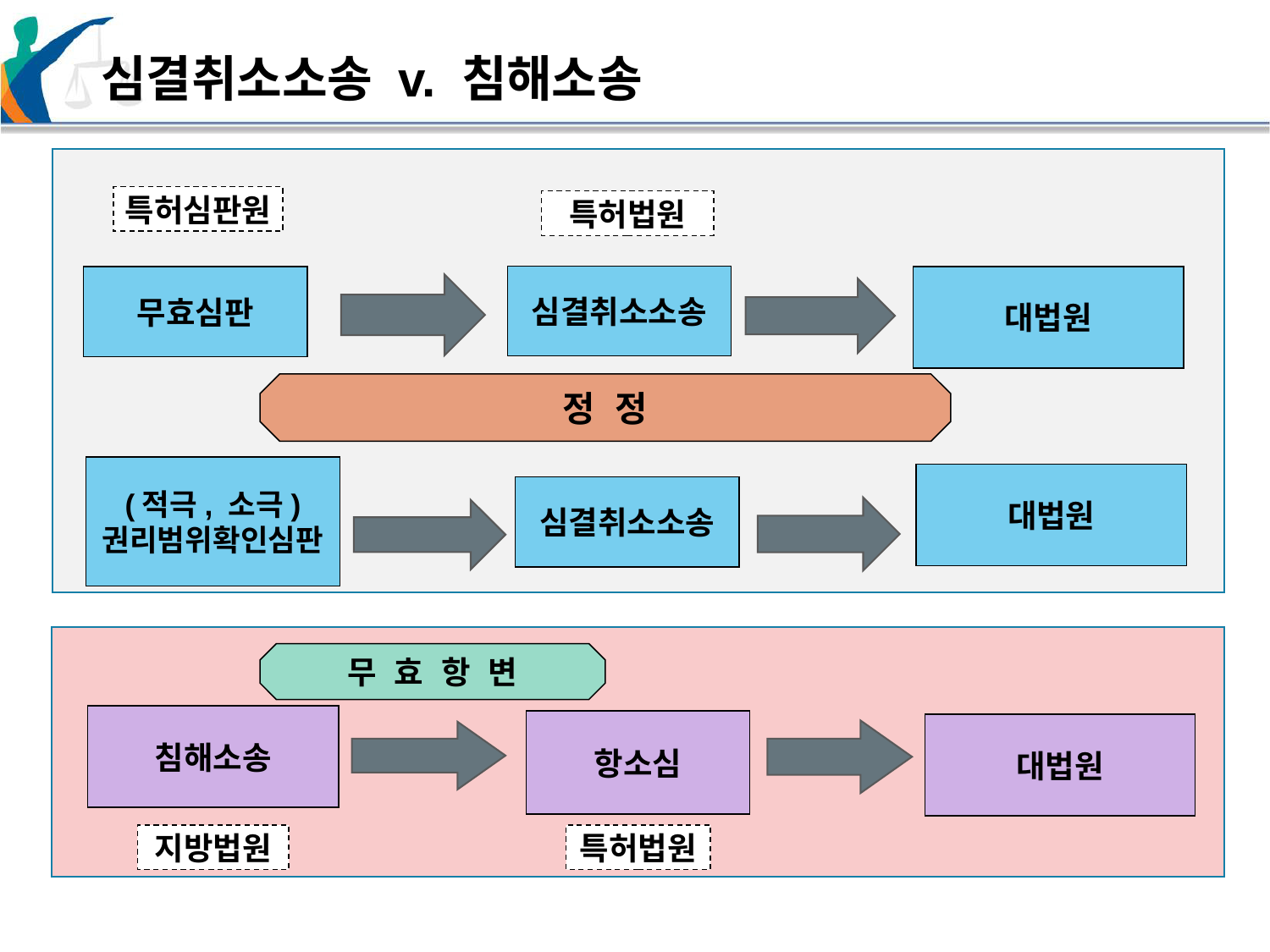

심결취소소송 v. 침해소송

특허심판원
특허법원
심결취소소송
대법원
무효심판

정  정

(적극, 소극)
권리범위확인심판

대법원
심결취소소송

무  효  항  변
침해소송
항소심
대법원

지방법원
특허법원